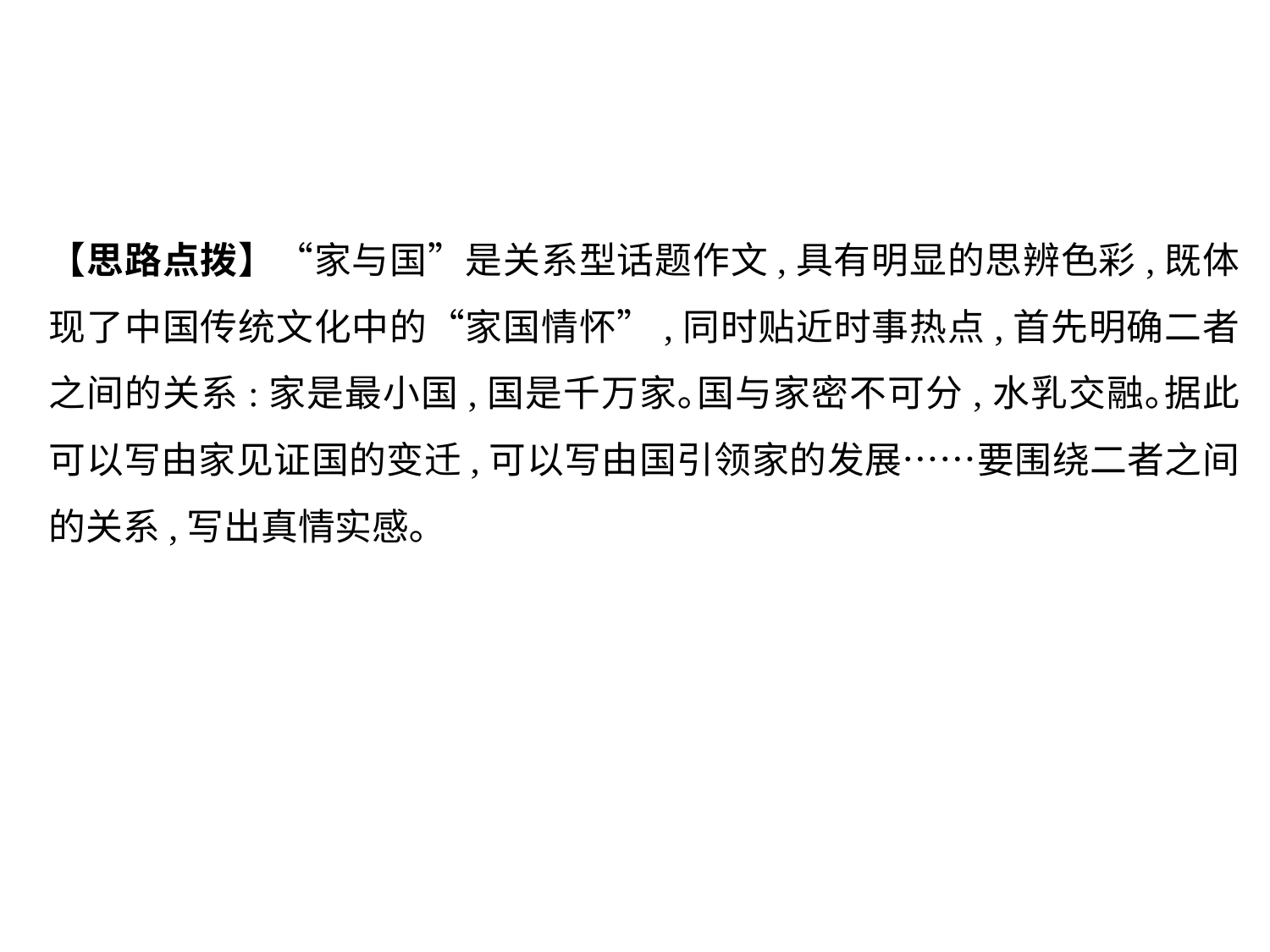

【思路点拨】“家与国”是关系型话题作文,具有明显的思辨色彩,既体现了中国传统文化中的“家国情怀”,同时贴近时事热点,首先明确二者之间的关系:家是最小国,国是千万家｡国与家密不可分,水乳交融｡据此可以写由家见证国的变迁,可以写由国引领家的发展……要围绕二者之间的关系,写出真情实感｡